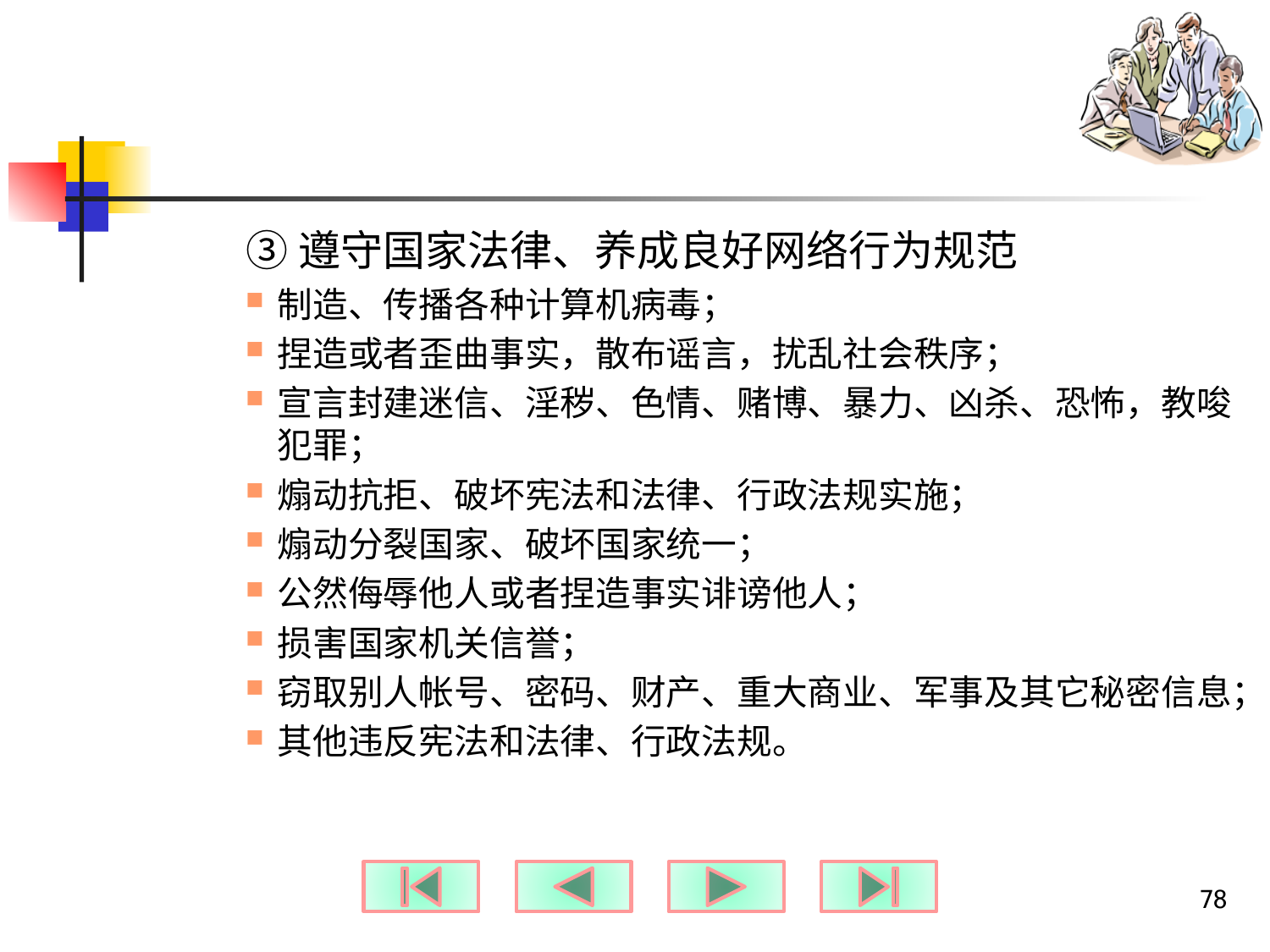

#
③遵守国家法律、养成良好网络行为规范
制造、传播各种计算机病毒；
捏造或者歪曲事实，散布谣言，扰乱社会秩序；
宣言封建迷信、淫秽、色情、赌博、暴力、凶杀、恐怖，教唆犯罪；
煽动抗拒、破坏宪法和法律、行政法规实施；
煽动分裂国家、破坏国家统一；
公然侮辱他人或者捏造事实诽谤他人；
损害国家机关信誉；
窃取别人帐号、密码、财产、重大商业、军事及其它秘密信息；
其他违反宪法和法律、行政法规。
78